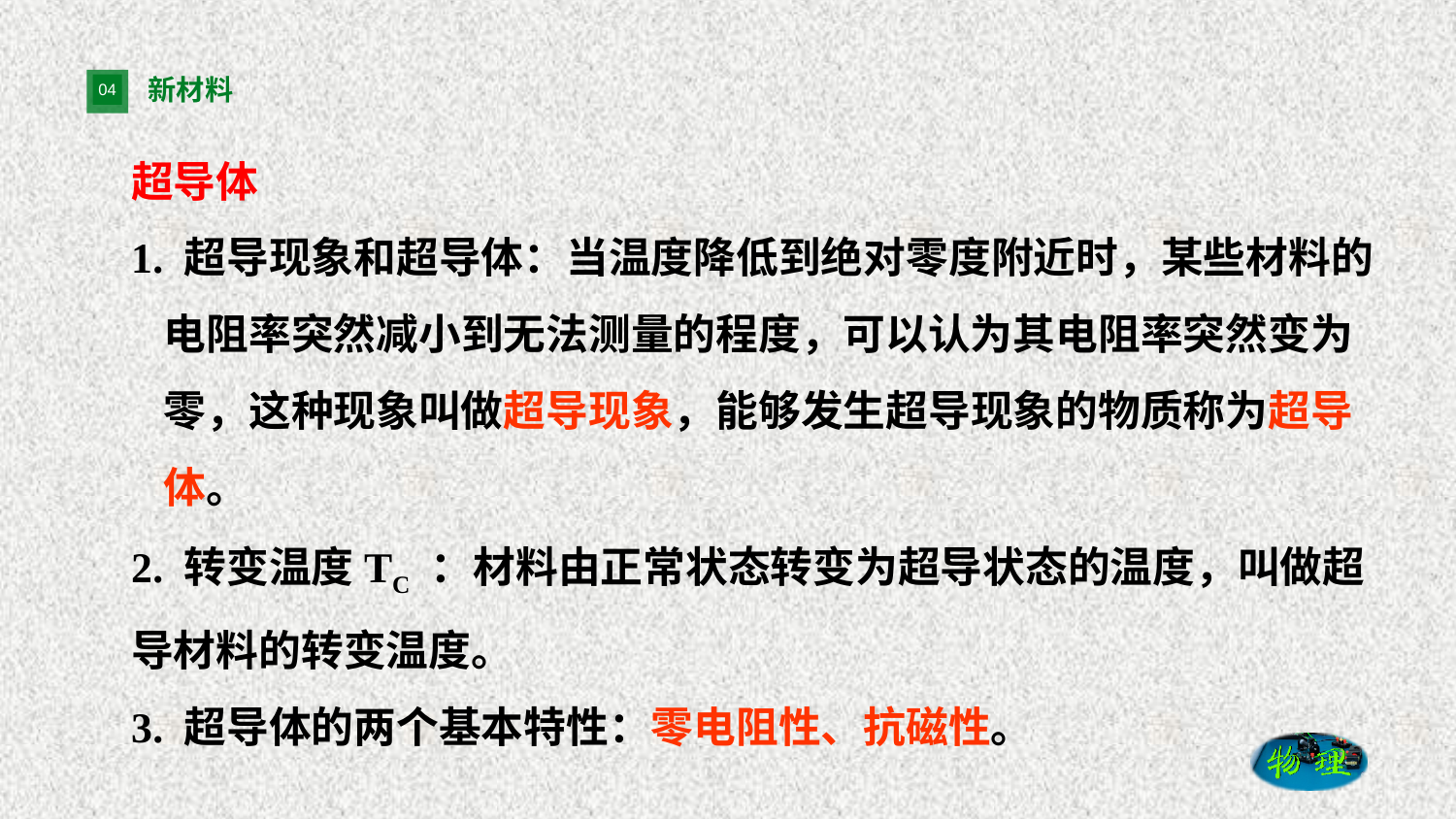

# 新材料
超导体
1. 超导现象和超导体：当温度降低到绝对零度附近时，某些材料的电阻率突然减小到无法测量的程度，可以认为其电阻率突然变为零，这种现象叫做超导现象，能够发生超导现象的物质称为超导体。
2. 转变温度TC ：材料由正常状态转变为超导状态的温度，叫做超导材料的转变温度。
3. 超导体的两个基本特性：零电阻性、抗磁性。